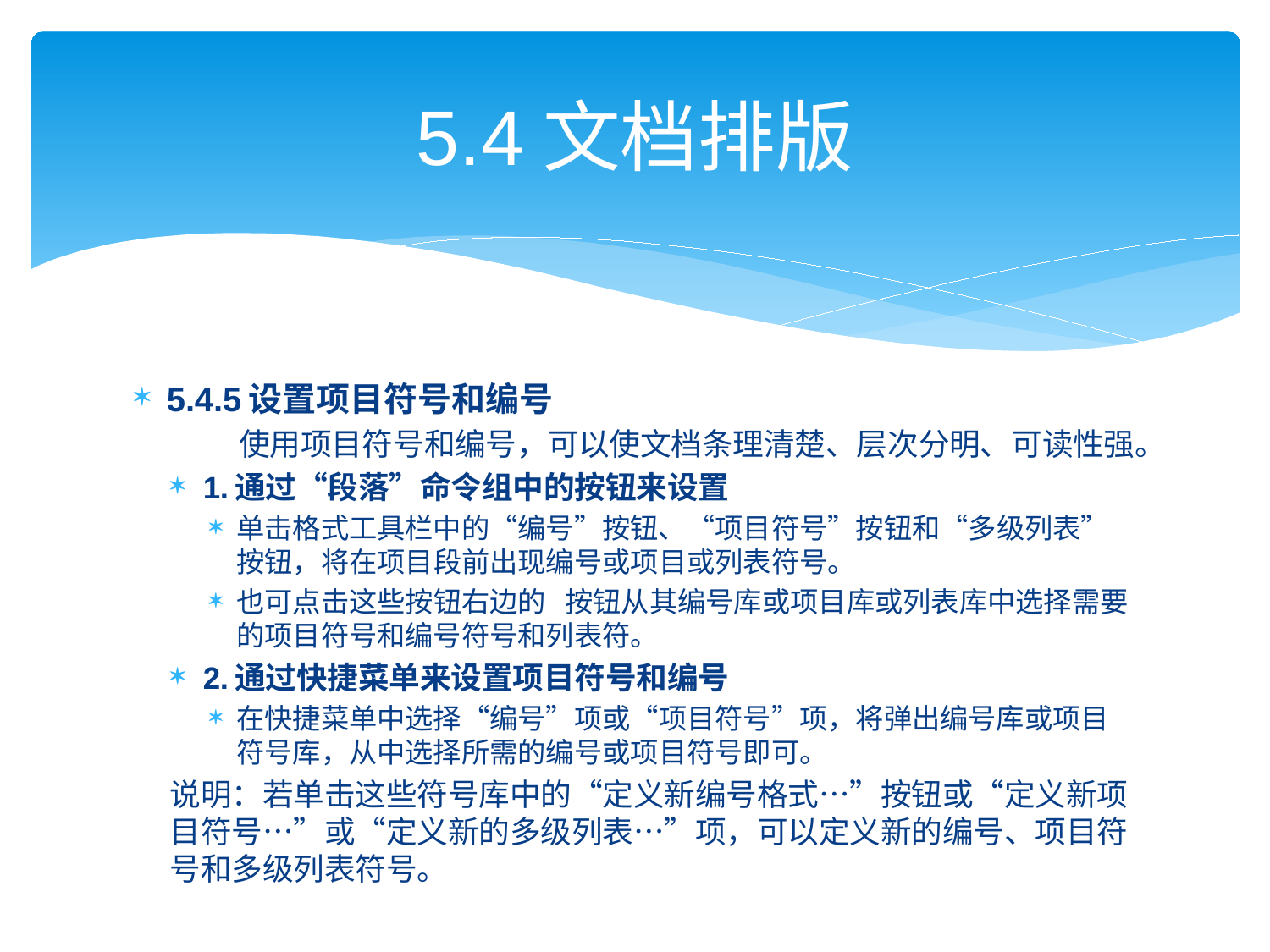

# 5.4文档排版
5.4.5设置项目符号和编号
         使用项目符号和编号，可以使文档条理清楚、层次分明、可读性强。
1.通过“段落”命令组中的按钮来设置
单击格式工具栏中的“编号”按钮、“项目符号”按钮和“多级列表”按钮，将在项目段前出现编号或项目或列表符号。
也可点击这些按钮右边的   按钮从其编号库或项目库或列表库中选择需要的项目符号和编号符号和列表符。
2.通过快捷菜单来设置项目符号和编号
在快捷菜单中选择“编号”项或“项目符号”项，将弹出编号库或项目符号库，从中选择所需的编号或项目符号即可。
说明：若单击这些符号库中的“定义新编号格式…”按钮或“定义新项目符号…”或“定义新的多级列表…”项，可以定义新的编号、项目符号和多级列表符号。